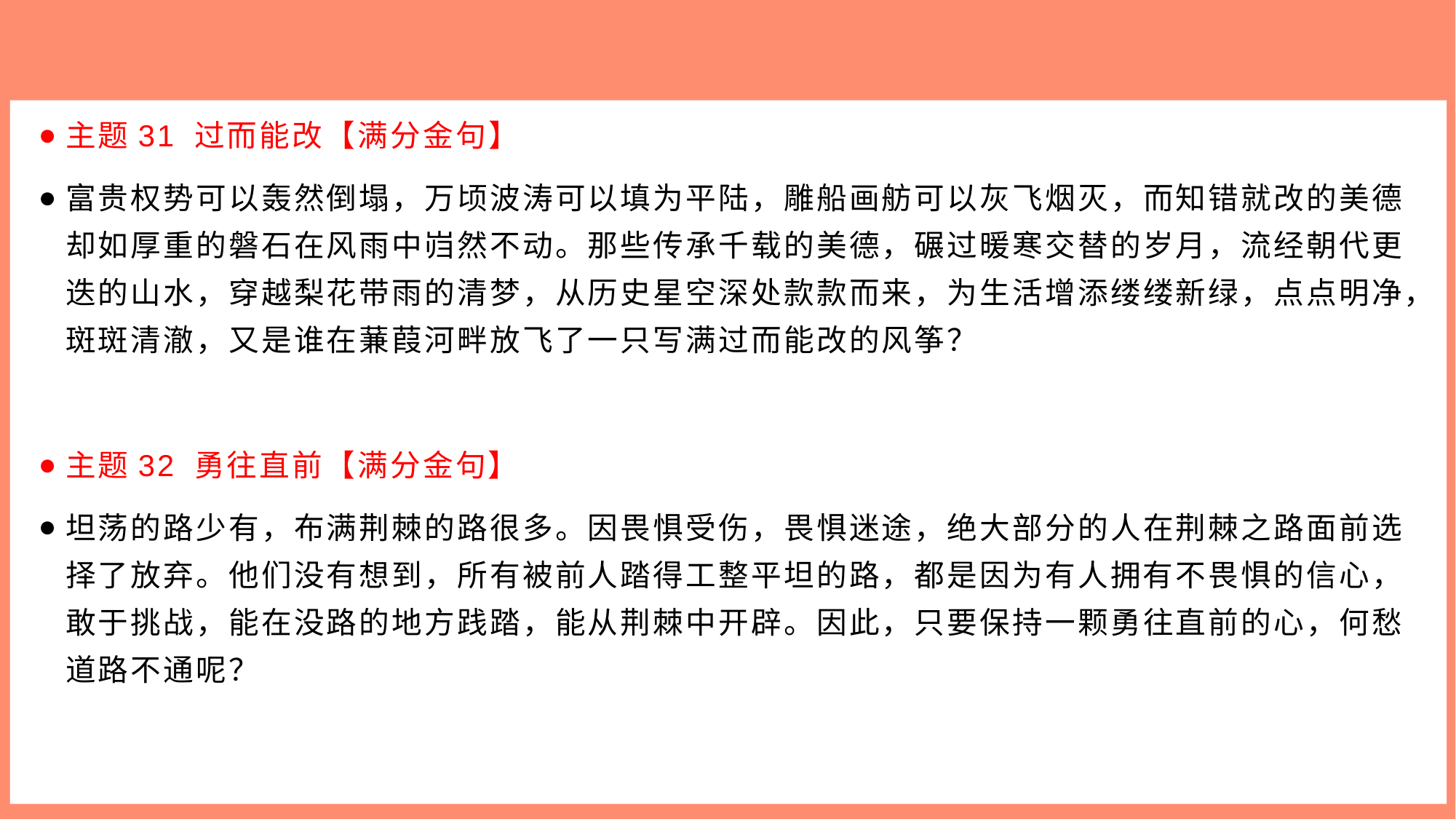

主题31 过而能改【满分金句】
富贵权势可以轰然倒塌，万顷波涛可以填为平陆，雕船画舫可以灰飞烟灭，而知错就改的美德却如厚重的磐石在风雨中岿然不动。那些传承千载的美德，碾过暖寒交替的岁月，流经朝代更迭的山水，穿越梨花带雨的清梦，从历史星空深处款款而来，为生活增添缕缕新绿，点点明净，斑斑清澈，又是谁在蒹葭河畔放飞了一只写满过而能改的风筝？

主题32 勇往直前【满分金句】
坦荡的路少有，布满荆棘的路很多。因畏惧受伤，畏惧迷途，绝大部分的人在荆棘之路面前选择了放弃。他们没有想到，所有被前人踏得工整平坦的路，都是因为有人拥有不畏惧的信心，敢于挑战，能在没路的地方践踏，能从荆棘中开辟。因此，只要保持一颗勇往直前的心，何愁道路不通呢？